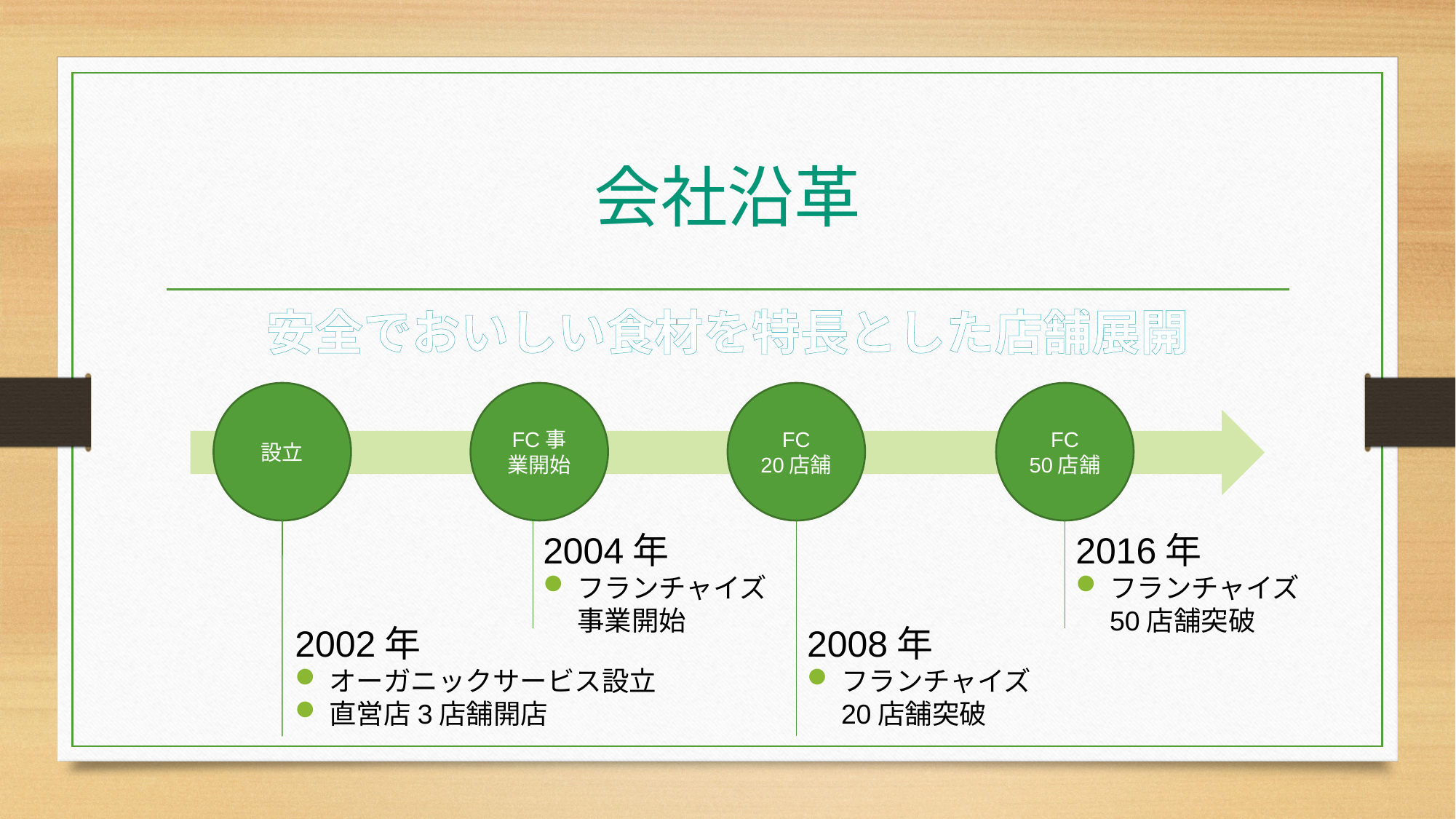

# 会社沿革
安全でおいしい食材を特長とした店舗展開
設立
FC事業開始
FC
20店舗
FC
50店舗

2004年
フランチャイズ事業開始
2016年
フランチャイズ50店舗突破
2008年
フランチャイズ20店舗突破
2002年
オーガニックサービス設立
直営店3店舗開店